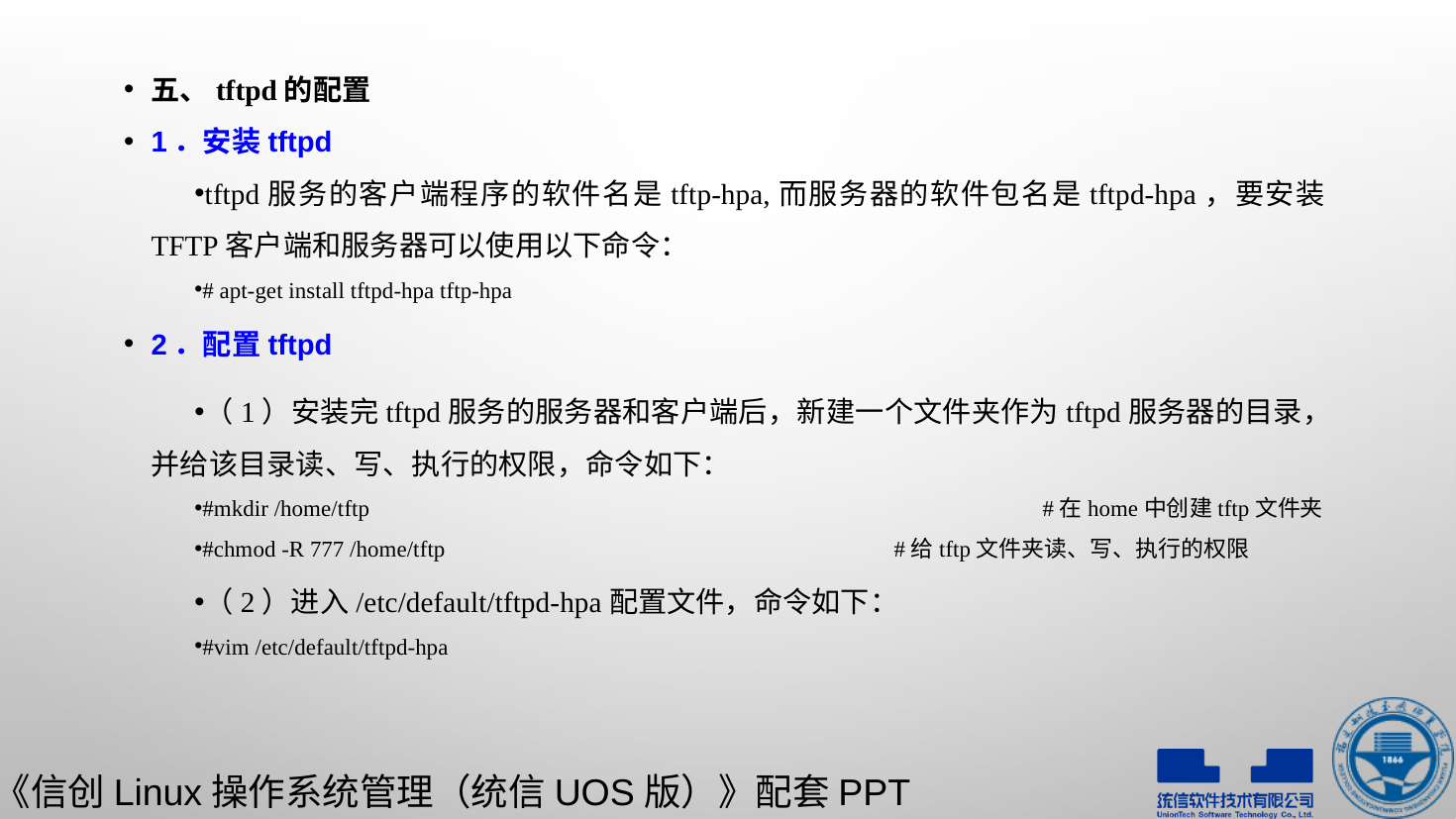

五、tftpd的配置
1．安装tftpd
tftpd服务的客户端程序的软件名是tftp-hpa,而服务器的软件包名是tftpd-hpa，要安装TFTP客户端和服务器可以使用以下命令：
# apt-get install tftpd-hpa tftp-hpa
2．配置tftpd
（1）安装完tftpd服务的服务器和客户端后，新建一个文件夹作为tftpd服务器的目录，并给该目录读、写、执行的权限，命令如下：
#mkdir /home/tftp					#在home中创建tftp文件夹
#chmod -R 777 /home/tftp				#给tftp文件夹读、写、执行的权限
（2）进入/etc/default/tftpd-hpa配置文件，命令如下：
#vim /etc/default/tftpd-hpa